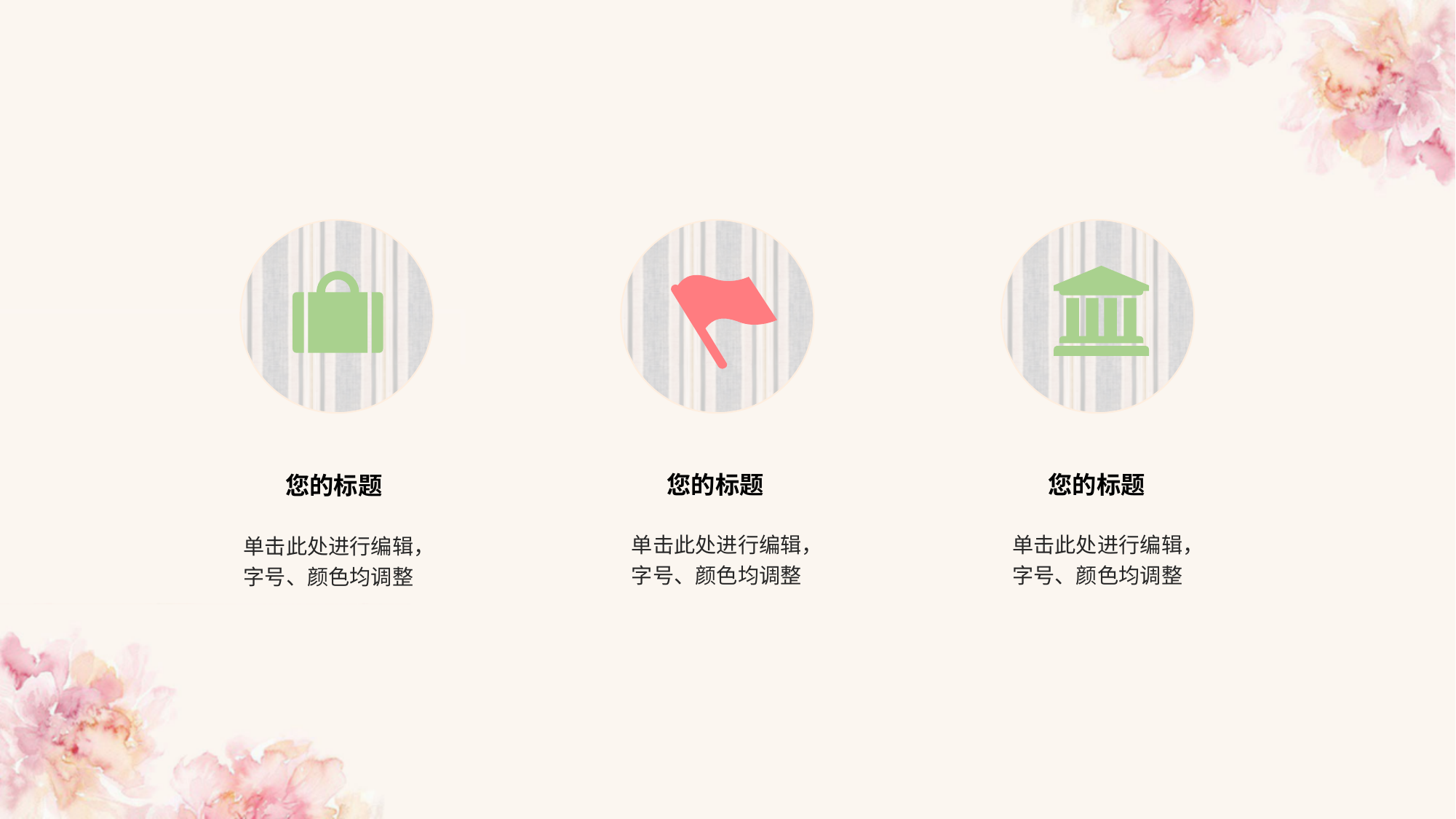

您的标题
您的标题
您的标题
单击此处进行编辑，字号、颜色均调整
单击此处进行编辑，字号、颜色均调整
单击此处进行编辑，字号、颜色均调整